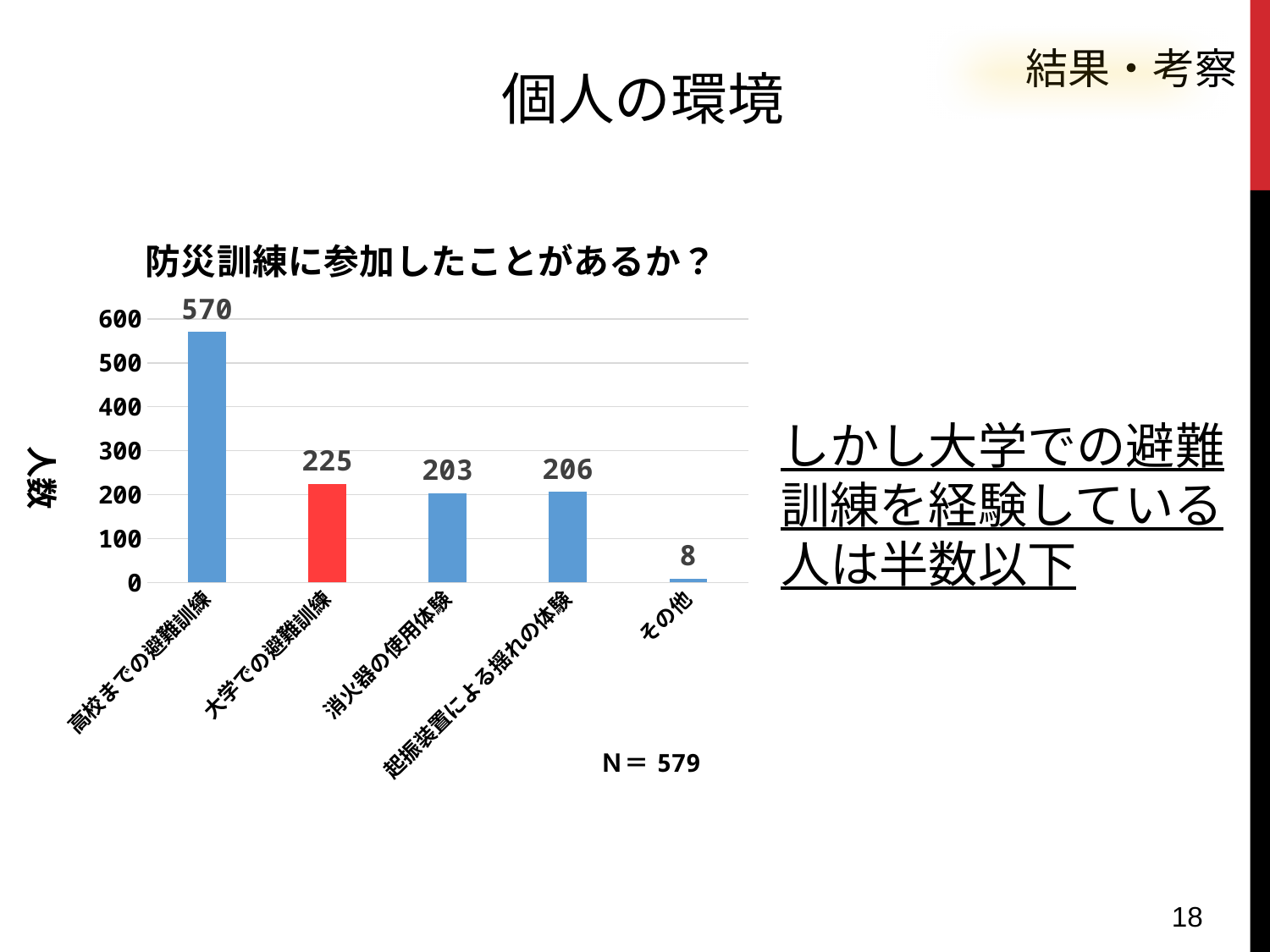

結果・考察
個人の環境

### Chart: 防災訓練に参加したことがあるか？

| Category |  |
|---|---|
| 高校までの避難訓練 | 570.0 |
| 大学での避難訓練 | 225.0 |
| 消火器の使用体験 | 203.0 |
| 起振装置による揺れの体験 | 206.0 |
| その他 | 8.0 |
しかし大学での避難訓練を経験している人は半数以下
18